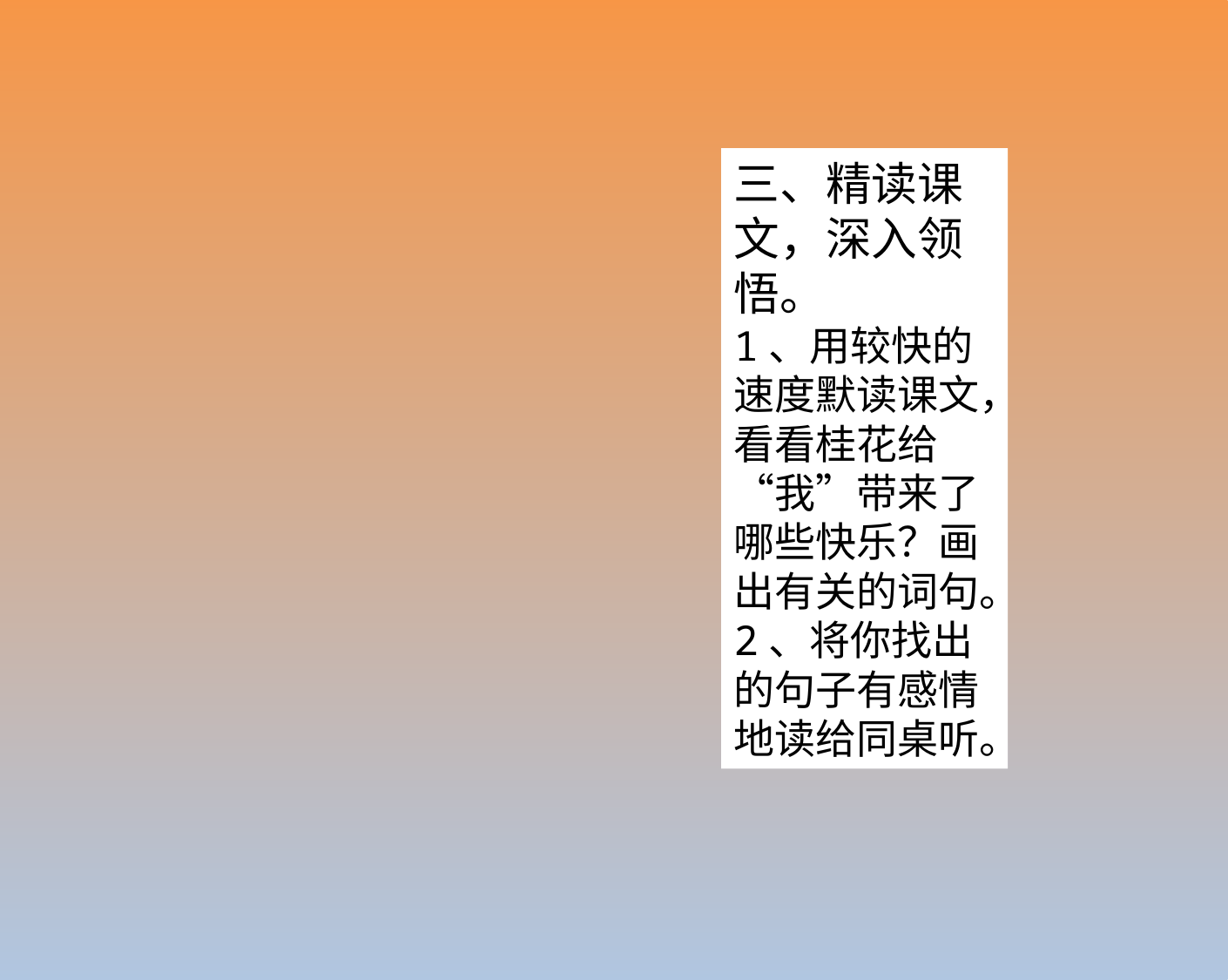

三、精读课文，深入领悟。
1、用较快的速度默读课文，看看桂花给“我”带来了哪些快乐？画出有关的词句。
2、将你找出的句子有感情地读给同桌听。